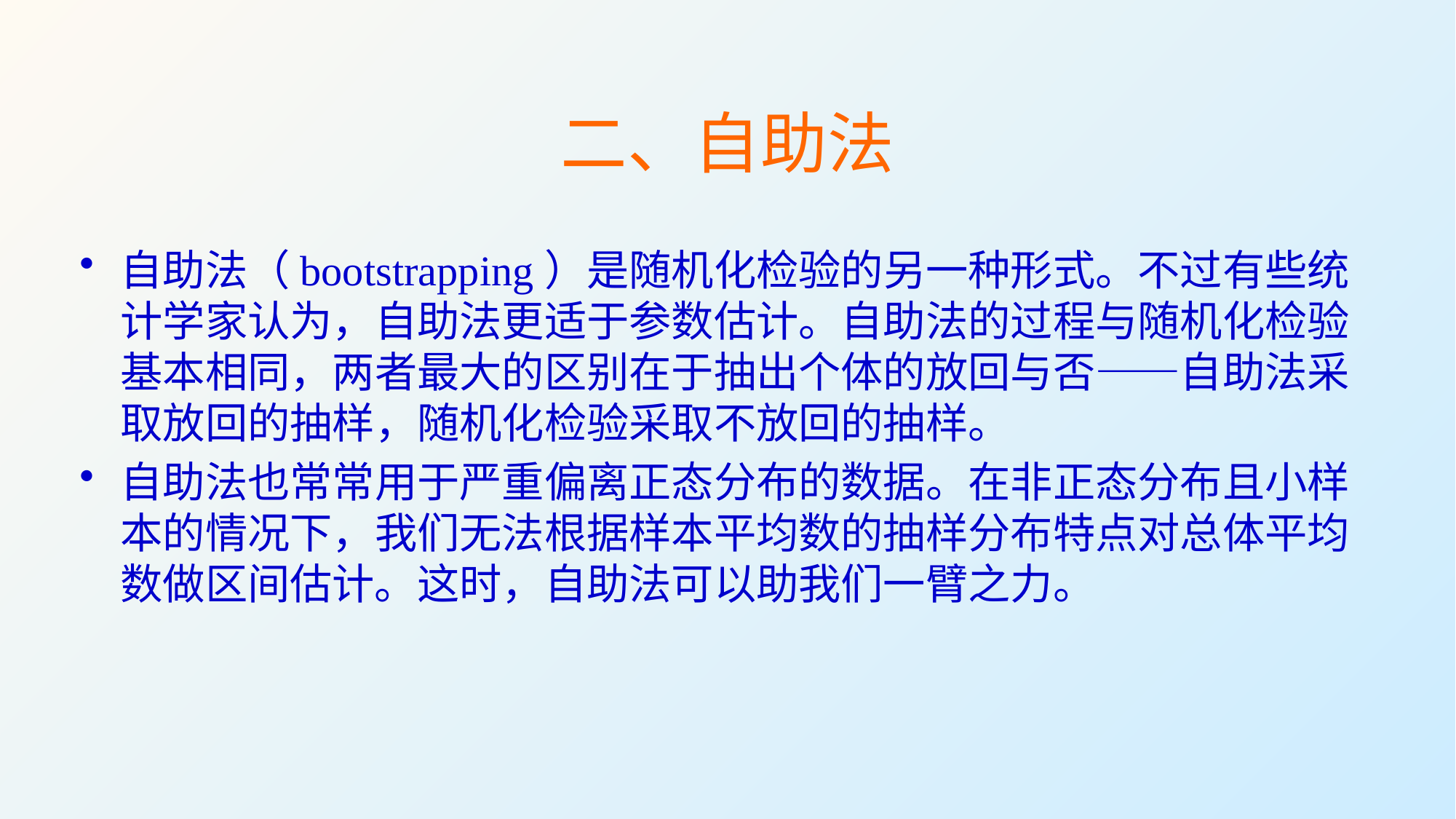

# 二、自助法
自助法（bootstrapping）是随机化检验的另一种形式。不过有些统计学家认为，自助法更适于参数估计。自助法的过程与随机化检验基本相同，两者最大的区别在于抽出个体的放回与否——自助法采取放回的抽样，随机化检验采取不放回的抽样。
自助法也常常用于严重偏离正态分布的数据。在非正态分布且小样本的情况下，我们无法根据样本平均数的抽样分布特点对总体平均数做区间估计。这时，自助法可以助我们一臂之力。